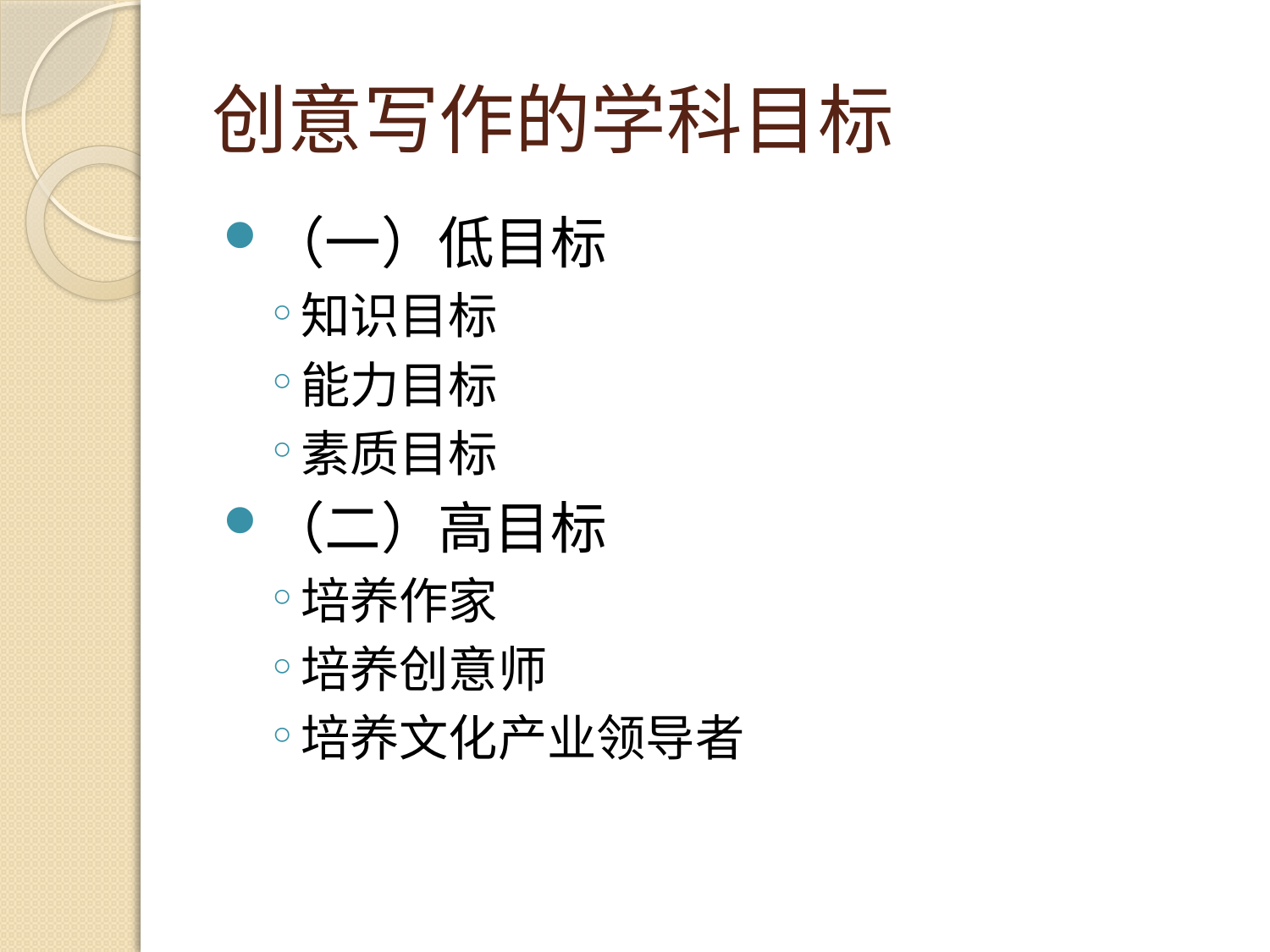

# 创意写作的学科目标
（一）低目标
知识目标
能力目标
素质目标
（二）高目标
培养作家
培养创意师
培养文化产业领导者